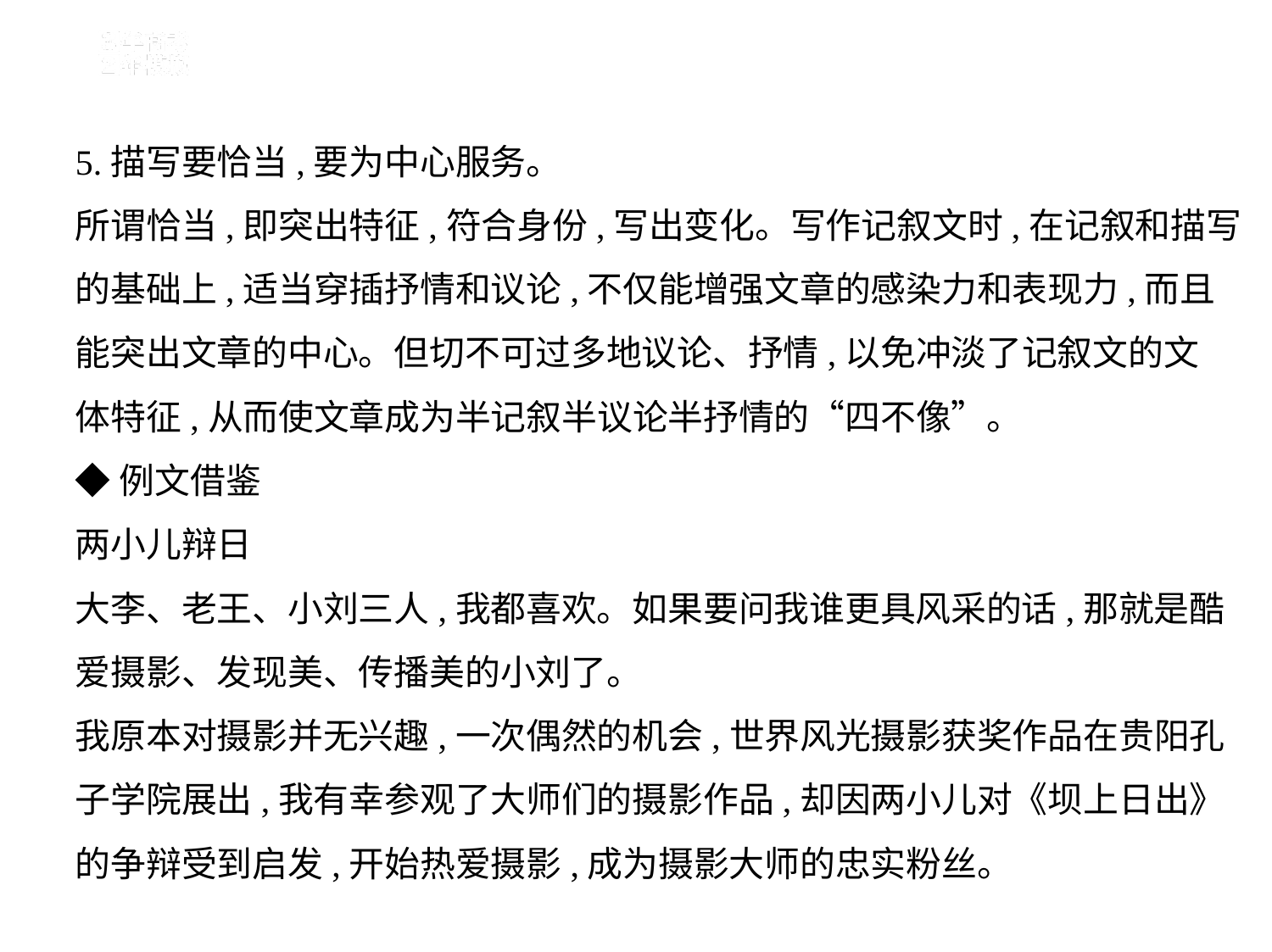

5.描写要恰当,要为中心服务。
所谓恰当,即突出特征,符合身份,写出变化。写作记叙文时,在记叙和描写
的基础上,适当穿插抒情和议论,不仅能增强文章的感染力和表现力,而且
能突出文章的中心。但切不可过多地议论、抒情,以免冲淡了记叙文的文
体特征,从而使文章成为半记叙半议论半抒情的“四不像”。
◆例文借鉴
两小儿辩日
大李、老王、小刘三人,我都喜欢。如果要问我谁更具风采的话,那就是酷
爱摄影、发现美、传播美的小刘了。
我原本对摄影并无兴趣,一次偶然的机会,世界风光摄影获奖作品在贵阳孔
子学院展出,我有幸参观了大师们的摄影作品,却因两小儿对《坝上日出》
的争辩受到启发,开始热爱摄影,成为摄影大师的忠实粉丝。